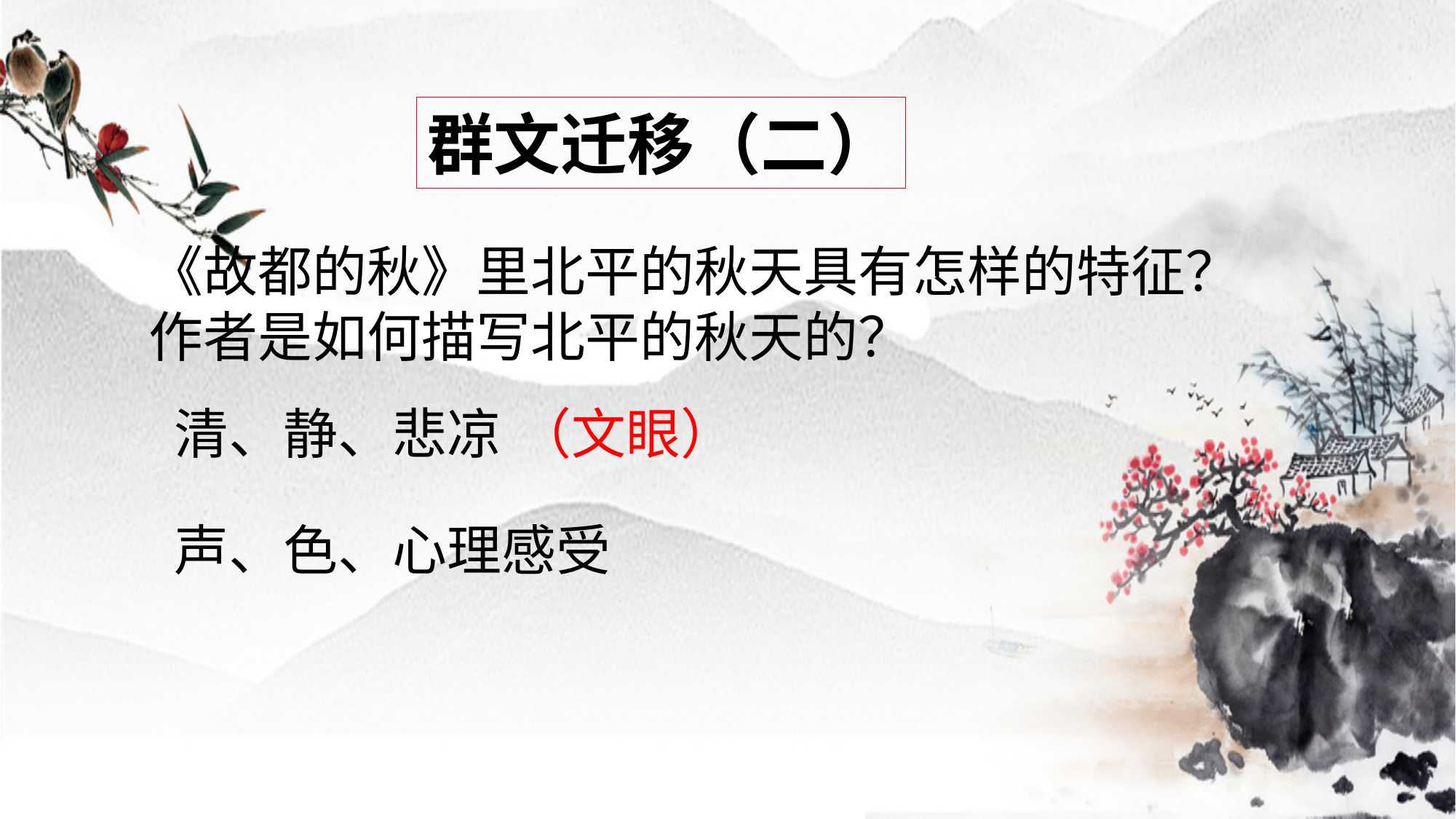

群文迁移（二）
《故都的秋》里北平的秋天具有怎样的特征？作者是如何描写北平的秋天的？
清、静、悲凉 （文眼）
声、色、心理感受